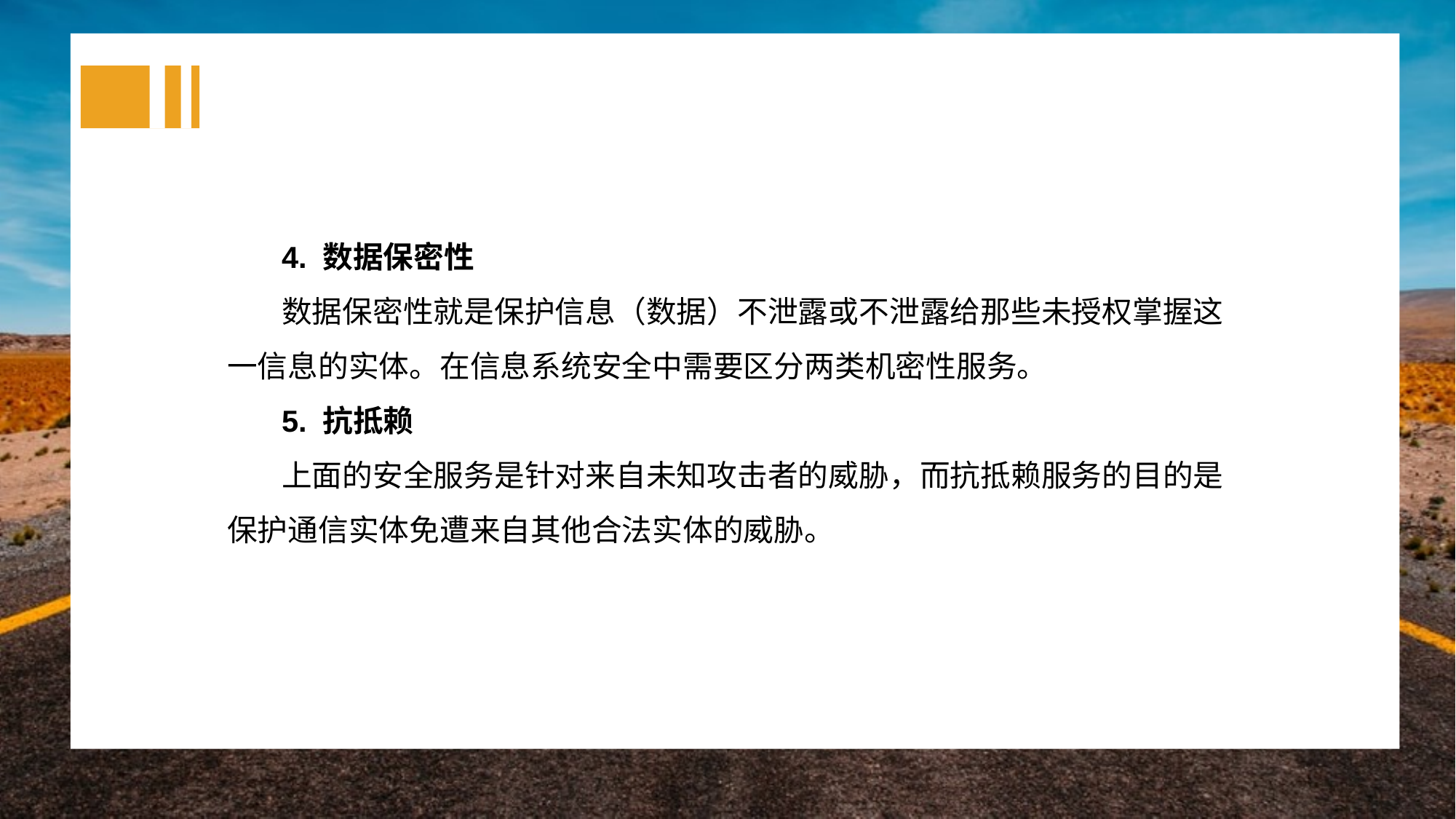

4. 数据保密性
数据保密性就是保护信息（数据）不泄露或不泄露给那些未授权掌握这一信息的实体。在信息系统安全中需要区分两类机密性服务。
5. 抗抵赖
上面的安全服务是针对来自未知攻击者的威胁，而抗抵赖服务的目的是保护通信实体免遭来自其他合法实体的威胁。